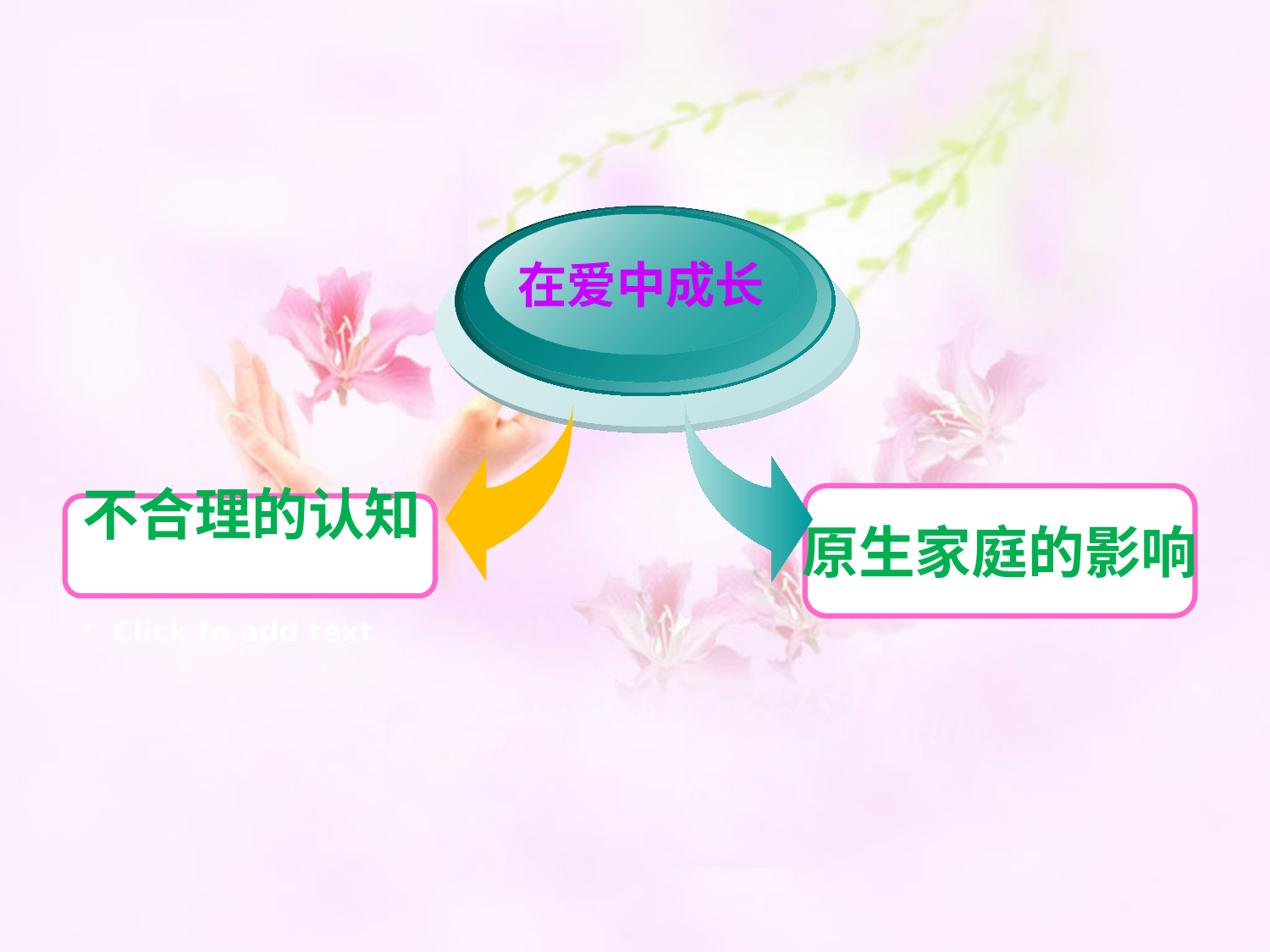

在爱中成长

原生家庭的影响

不合理的认知

Click to add text